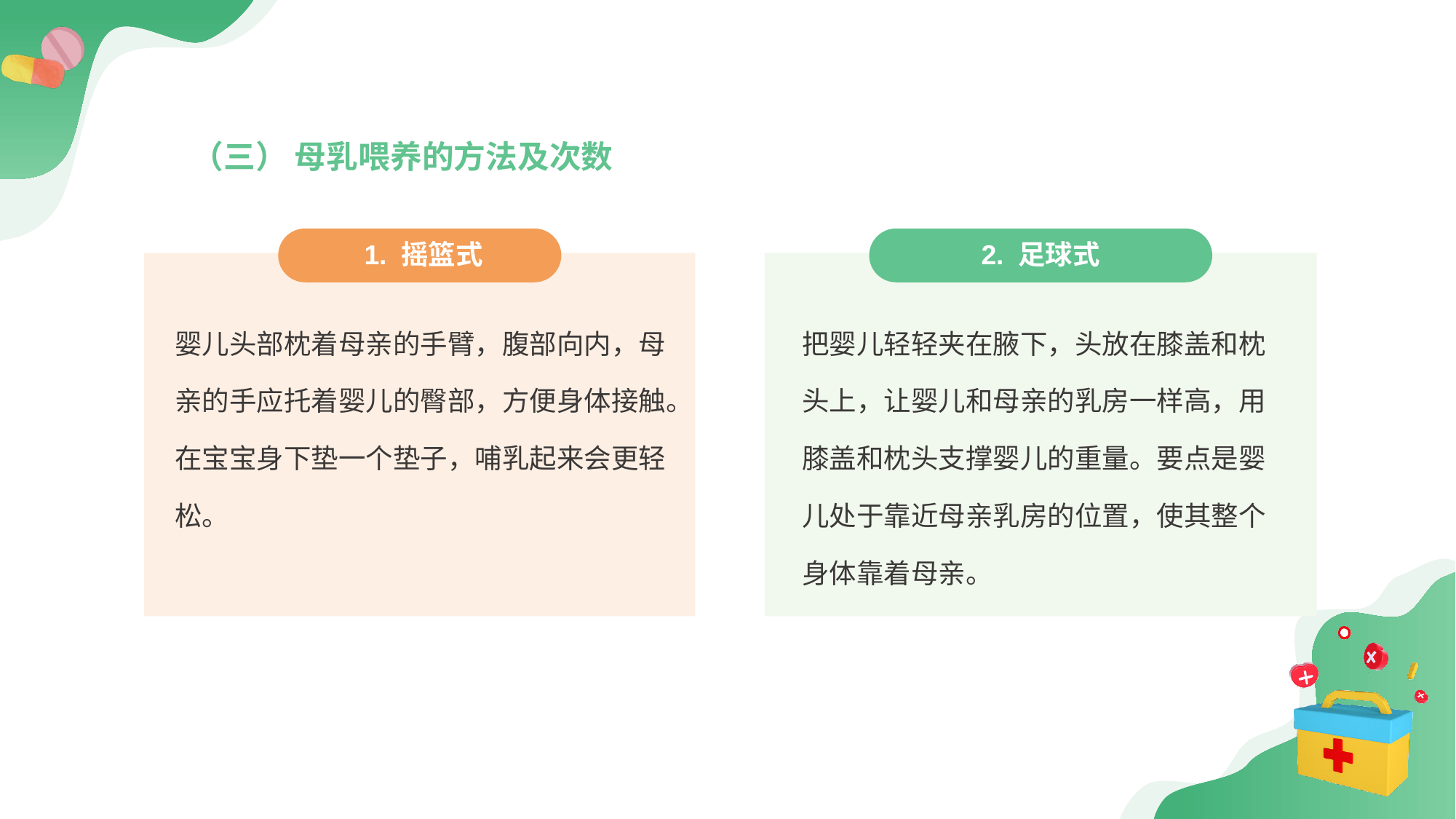

（三） 母乳喂养的方法及次数

 1. 摇篮式
2. 足球式

婴儿头部枕着母亲的手臂，腹部向内，母亲的手应托着婴儿的臀部，方便身体接触。在宝宝身下垫一个垫子，哺乳起来会更轻松。
把婴儿轻轻夹在腋下，头放在膝盖和枕头上，让婴儿和母亲的乳房一样高，用膝盖和枕头支撑婴儿的重量。要点是婴儿处于靠近母亲乳房的位置，使其整个身体靠着母亲。